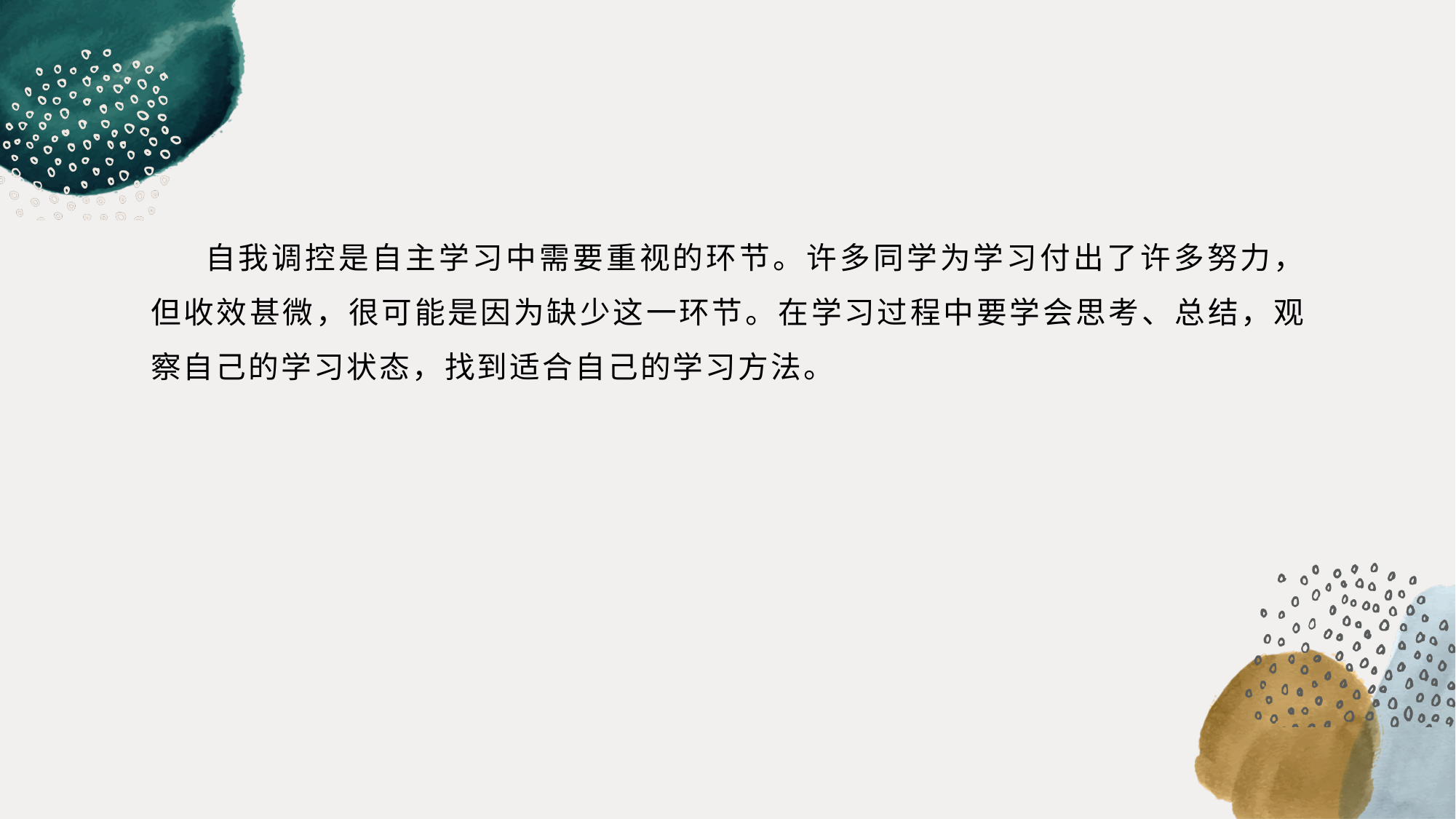

自我调控是自主学习中需要重视的环节。许多同学为学习付出了许多努力，但收效甚微，很可能是因为缺少这一环节。在学习过程中要学会思考、总结，观察自己的学习状态，找到适合自己的学习方法。